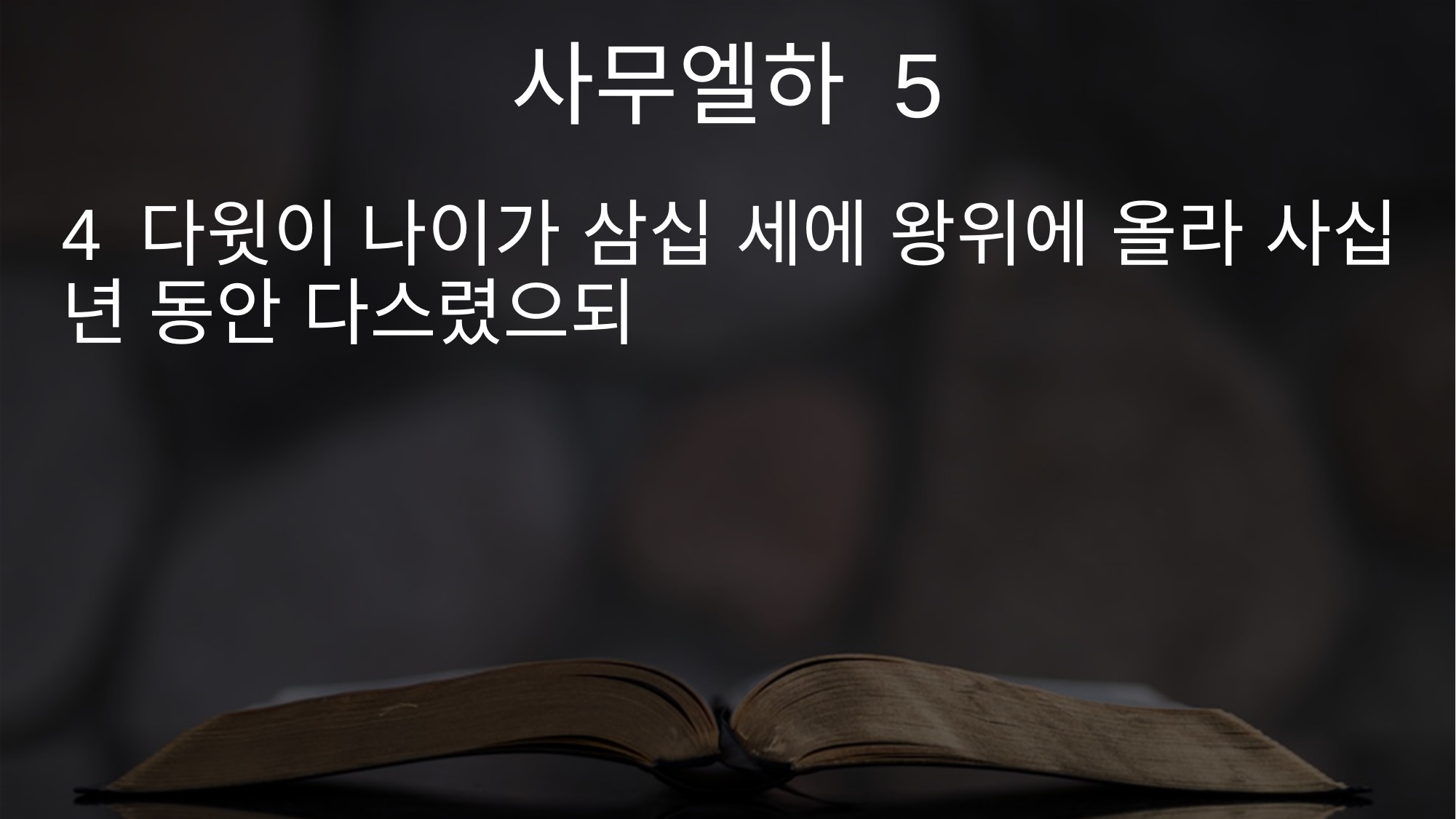

사무엘하 5
4 다윗이 나이가 삼십 세에 왕위에 올라 사십 년 동안 다스렸으되